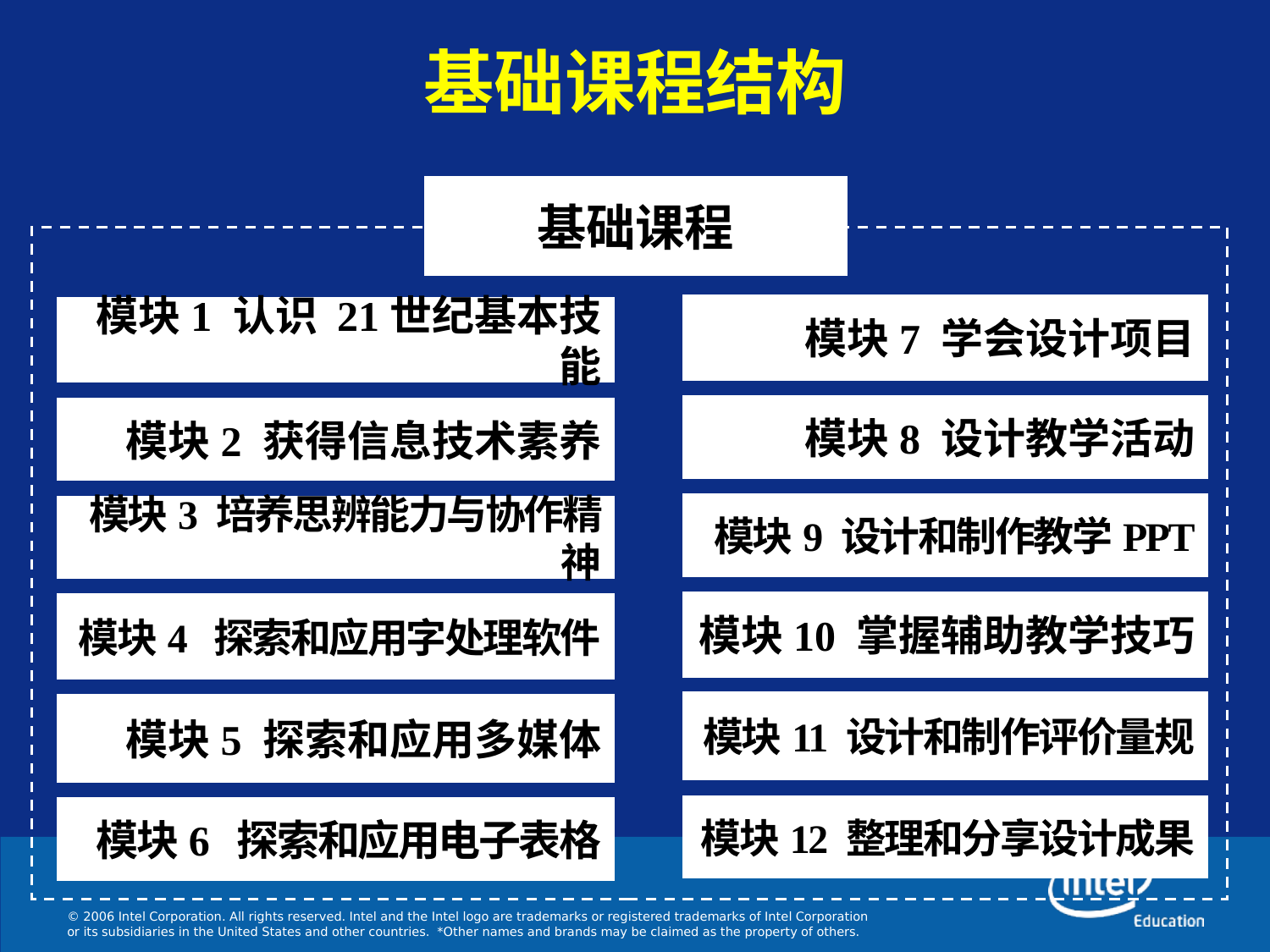

# 基础课程结构
基础课程

模块7 学会设计项目
模块1 认识 21世纪基本技能
模块8 设计教学活动
模块2 获得信息技术素养
模块9 设计和制作教学PPT
模块3 培养思辨能力与协作精神
模块10 掌握辅助教学技巧
模块4  探索和应用字处理软件
模块11 设计和制作评价量规
模块5 探索和应用多媒体
模块12 整理和分享设计成果
模块6  探索和应用电子表格